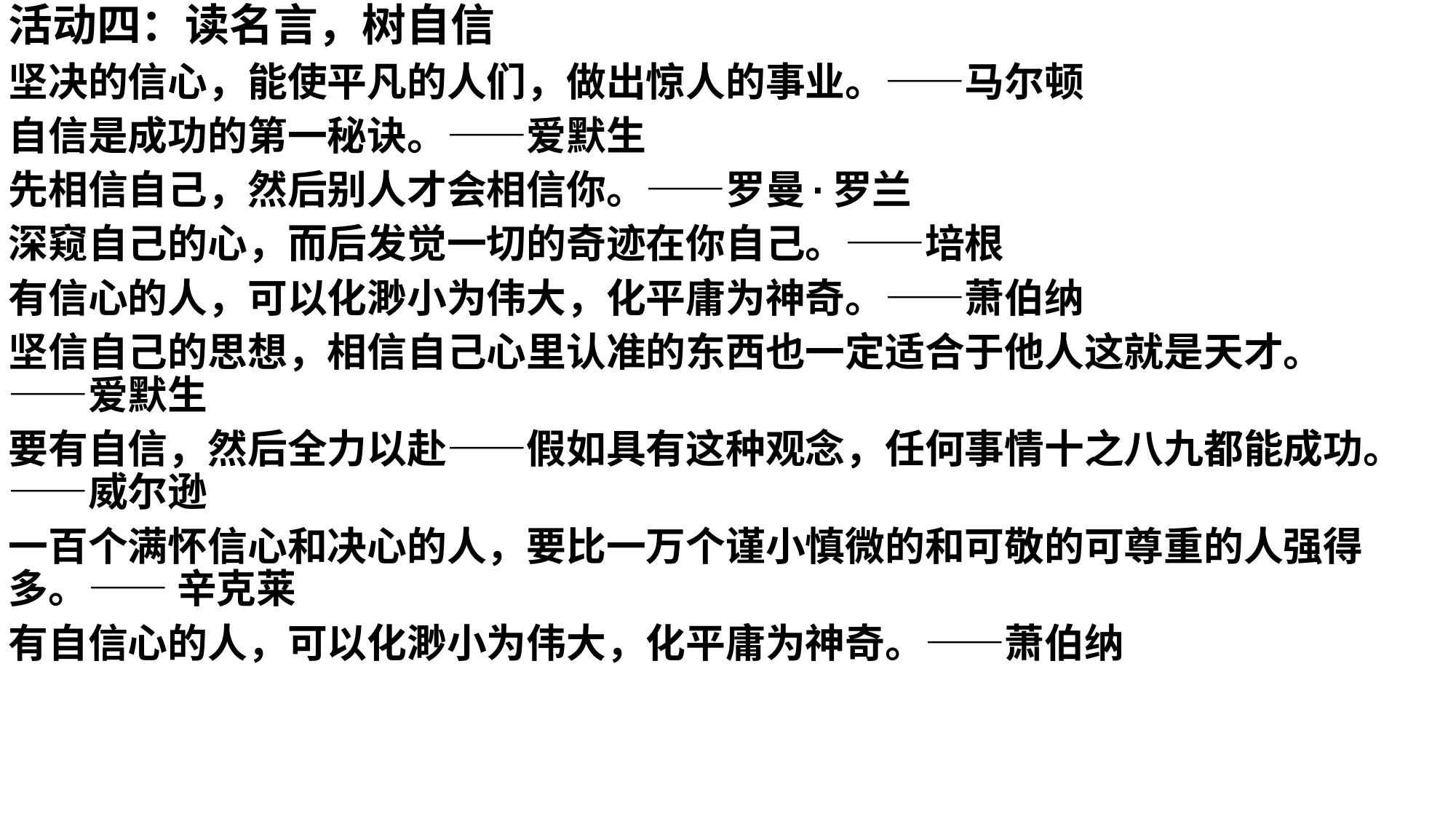

活动四：读名言，树自信
坚决的信心，能使平凡的人们，做出惊人的事业。——马尔顿
自信是成功的第一秘诀。——爱默生
先相信自己，然后别人才会相信你。——罗曼·罗兰
深窥自己的心，而后发觉一切的奇迹在你自己。——培根
有信心的人，可以化渺小为伟大，化平庸为神奇。——萧伯纳
坚信自己的思想，相信自己心里认准的东西也一定适合于他人这就是天才。——爱默生
要有自信，然后全力以赴——假如具有这种观念，任何事情十之八九都能成功。——威尔逊
一百个满怀信心和决心的人，要比一万个谨小慎微的和可敬的可尊重的人强得多。—— 辛克莱
有自信心的人，可以化渺小为伟大，化平庸为神奇。——萧伯纳